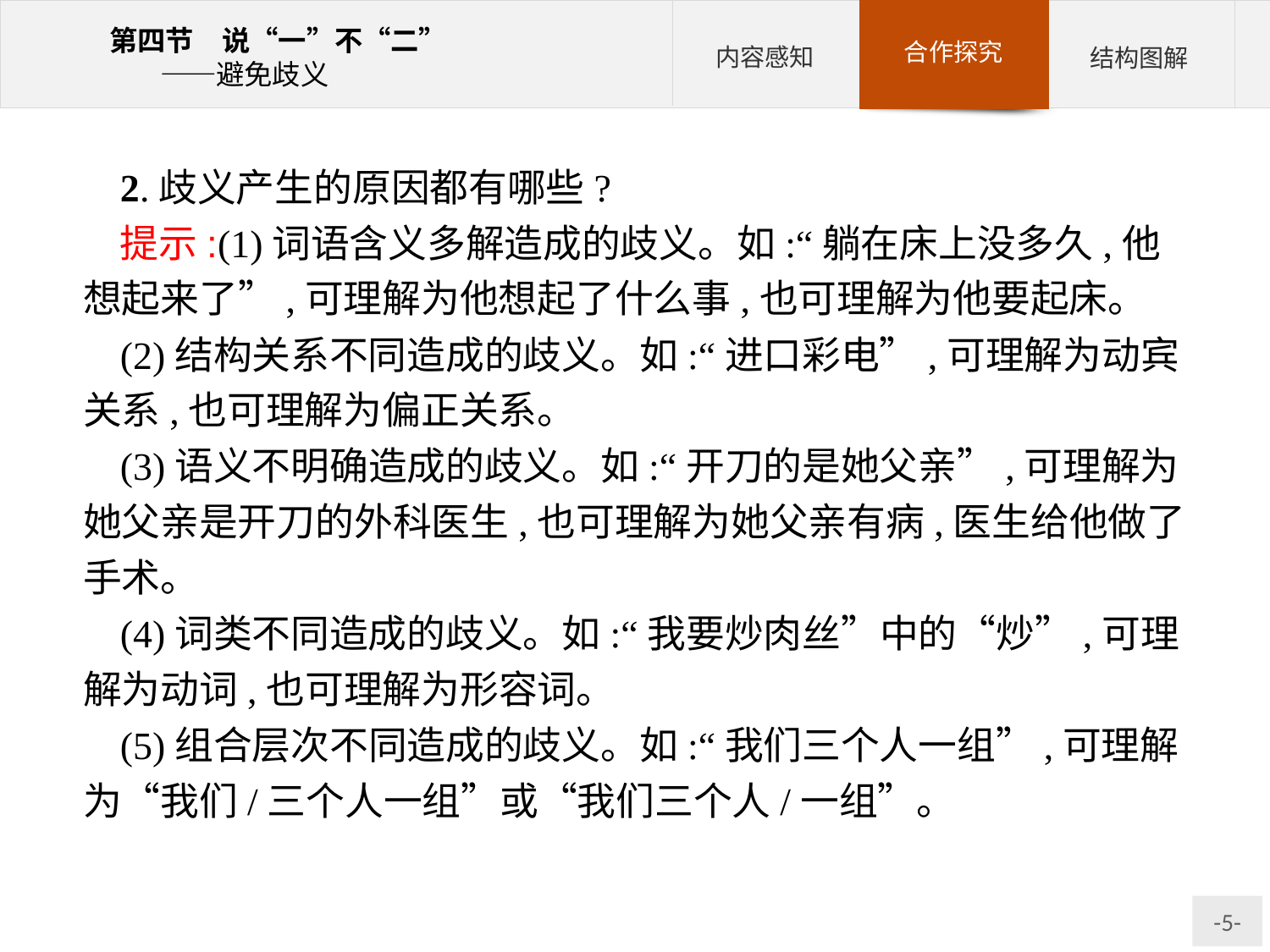

2.歧义产生的原因都有哪些?
提示:(1)词语含义多解造成的歧义。如:“躺在床上没多久,他想起来了”,可理解为他想起了什么事,也可理解为他要起床。
(2)结构关系不同造成的歧义。如:“进口彩电”,可理解为动宾关系,也可理解为偏正关系。
(3)语义不明确造成的歧义。如:“开刀的是她父亲”,可理解为她父亲是开刀的外科医生,也可理解为她父亲有病,医生给他做了手术。
(4)词类不同造成的歧义。如:“我要炒肉丝”中的“炒”,可理解为动词,也可理解为形容词。
(5)组合层次不同造成的歧义。如:“我们三个人一组”,可理解为“我们/三个人一组”或“我们三个人/一组”。